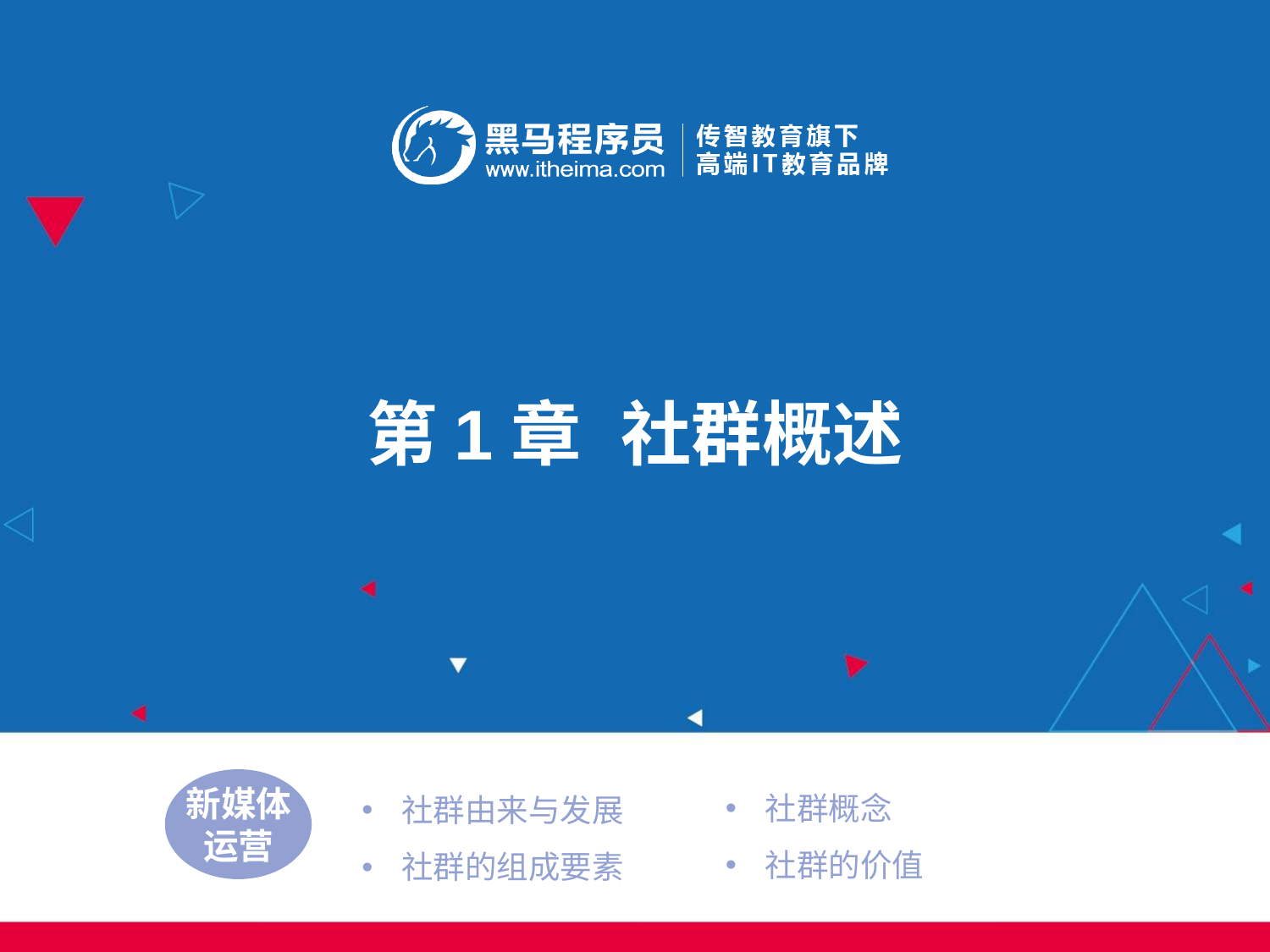

第1章	社群概述
社群概念
社群的价值
社群由来与发展
社群的组成要素

新媒体
运营